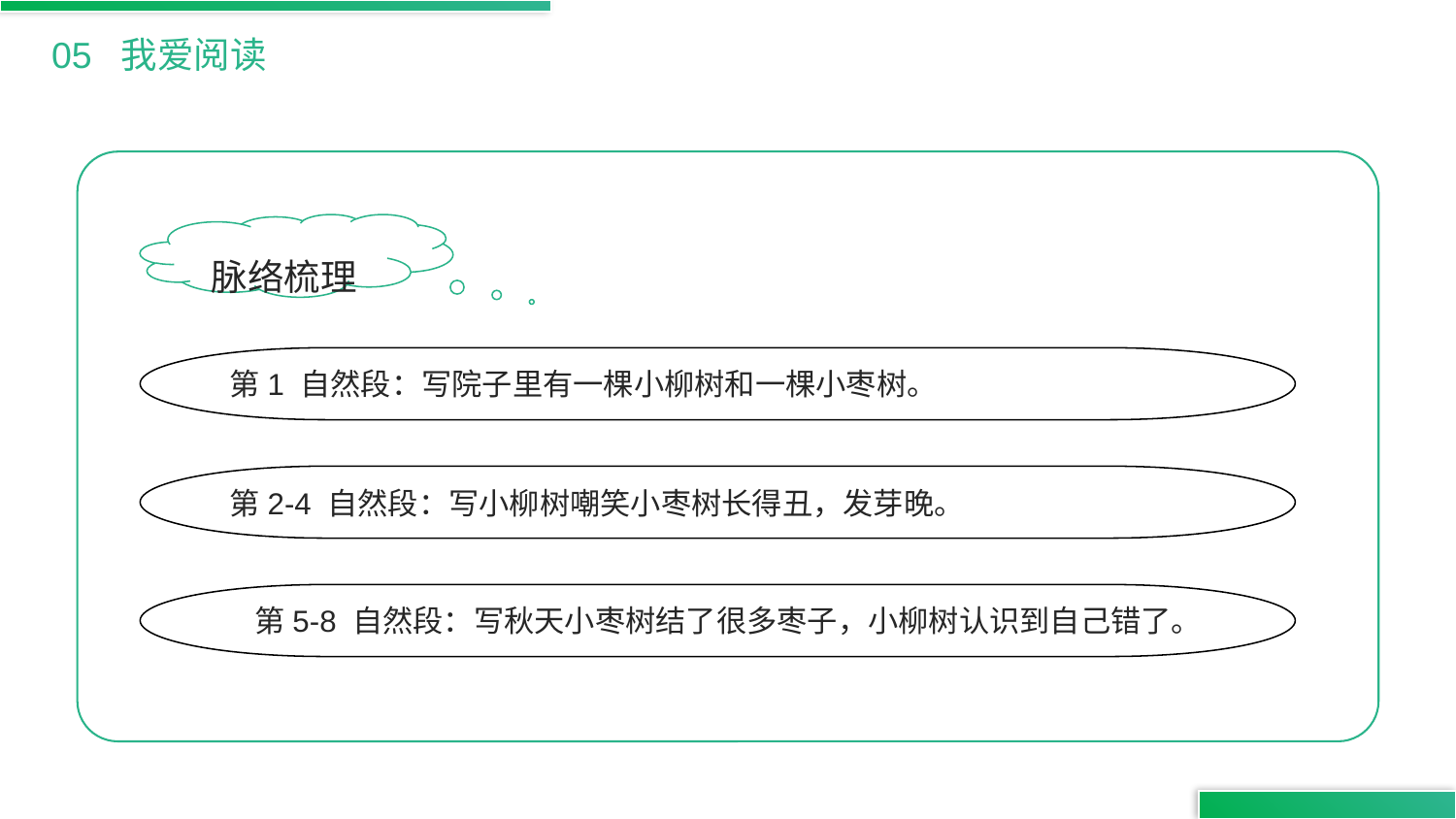

05  我爱阅读
 脉络梳理
  第1 自然段：写院子里有一棵小柳树和一棵小枣树。
  第2-4 自然段：写小柳树嘲笑小枣树长得丑，发芽晚。
第5-8 自然段：写秋天小枣树结了很多枣子，小柳树认识到自己错了。